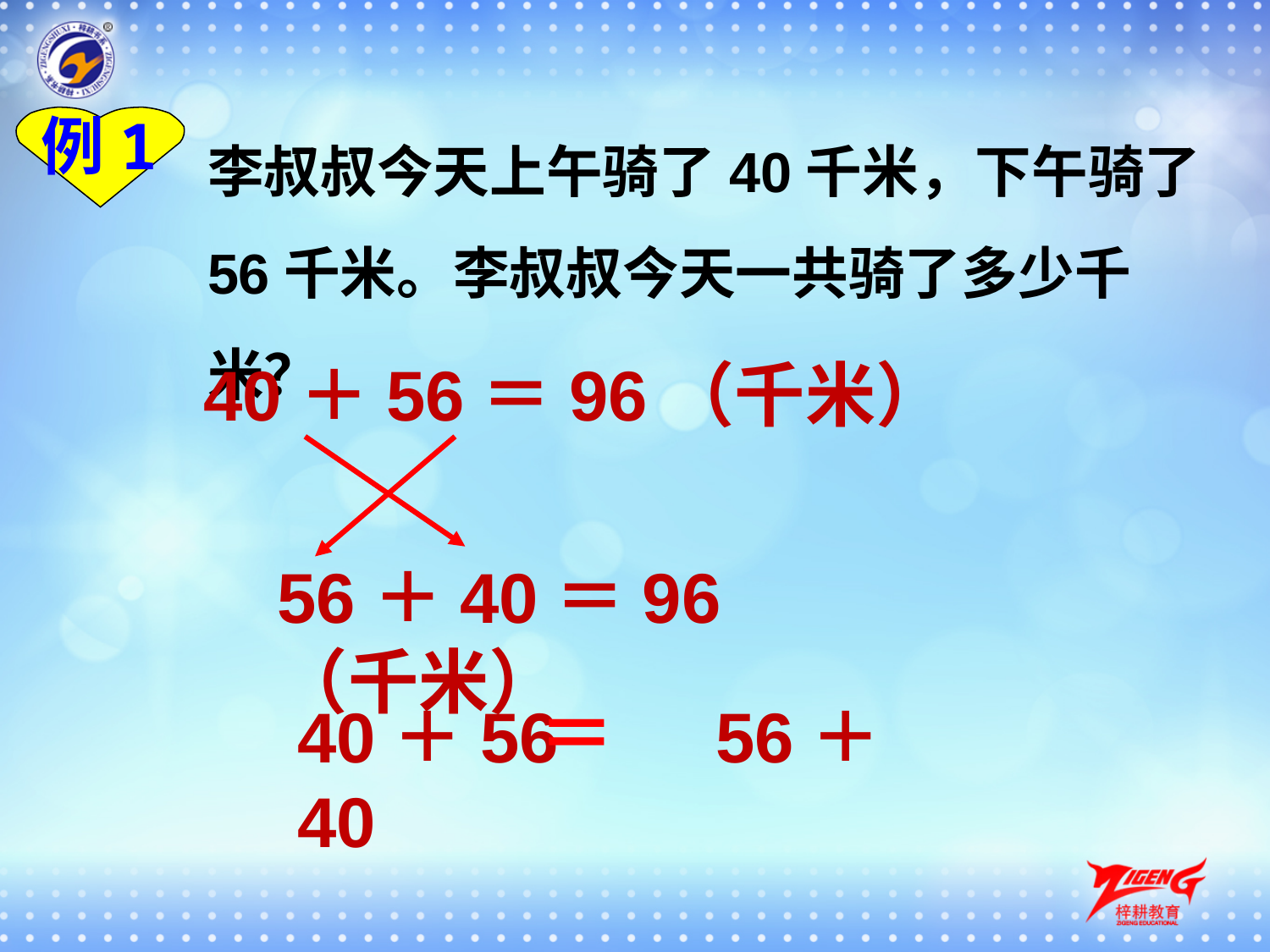

李叔叔今天上午骑了40千米，下午骑了56千米。李叔叔今天一共骑了多少千米？
例1
40＋56＝96（千米）

56＋40＝96（千米）
＝
40＋56        56＋40